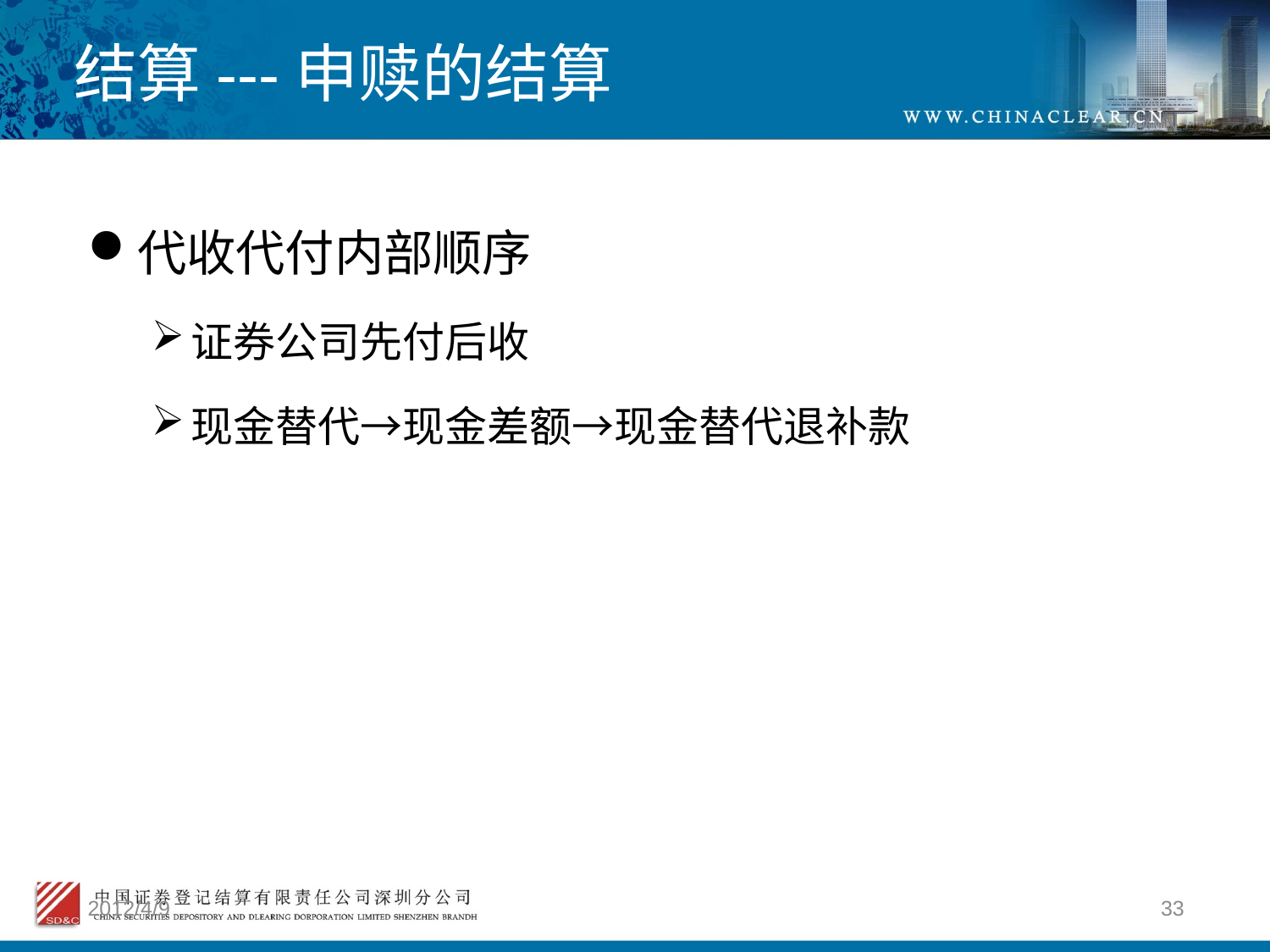

# 结算---申赎的结算
代收代付内部顺序
证券公司先付后收
现金替代→现金差额→现金替代退补款

2012/4/9
33